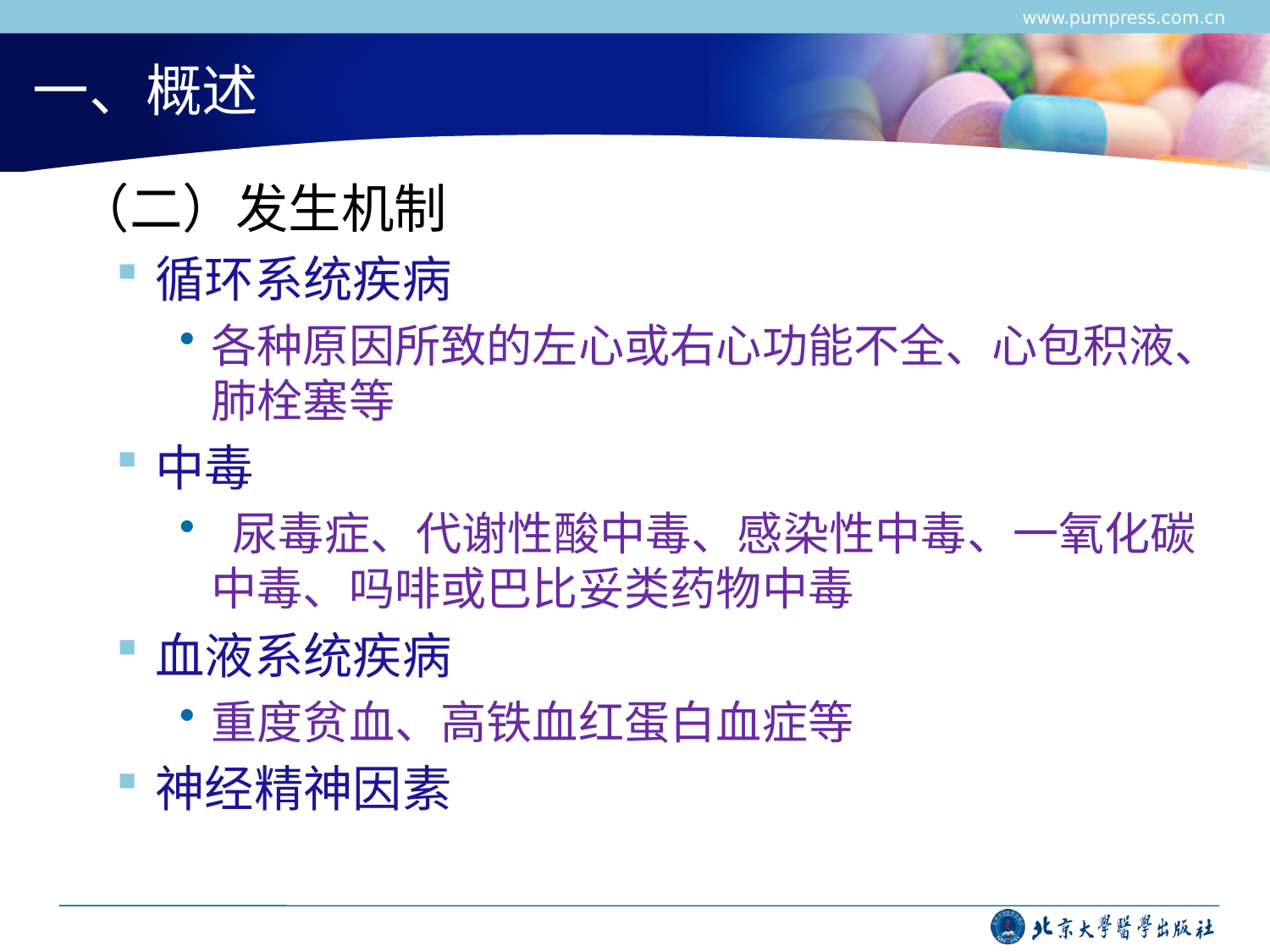

www.pumpress.com.cn
# 一、概述
 （二）发生机制
循环系统疾病
各种原因所致的左心或右心功能不全、心包积液、肺栓塞等
中毒
 尿毒症、代谢性酸中毒、感染性中毒、一氧化碳中毒、吗啡或巴比妥类药物中毒
血液系统疾病
重度贫血、高铁血红蛋白血症等
神经精神因素